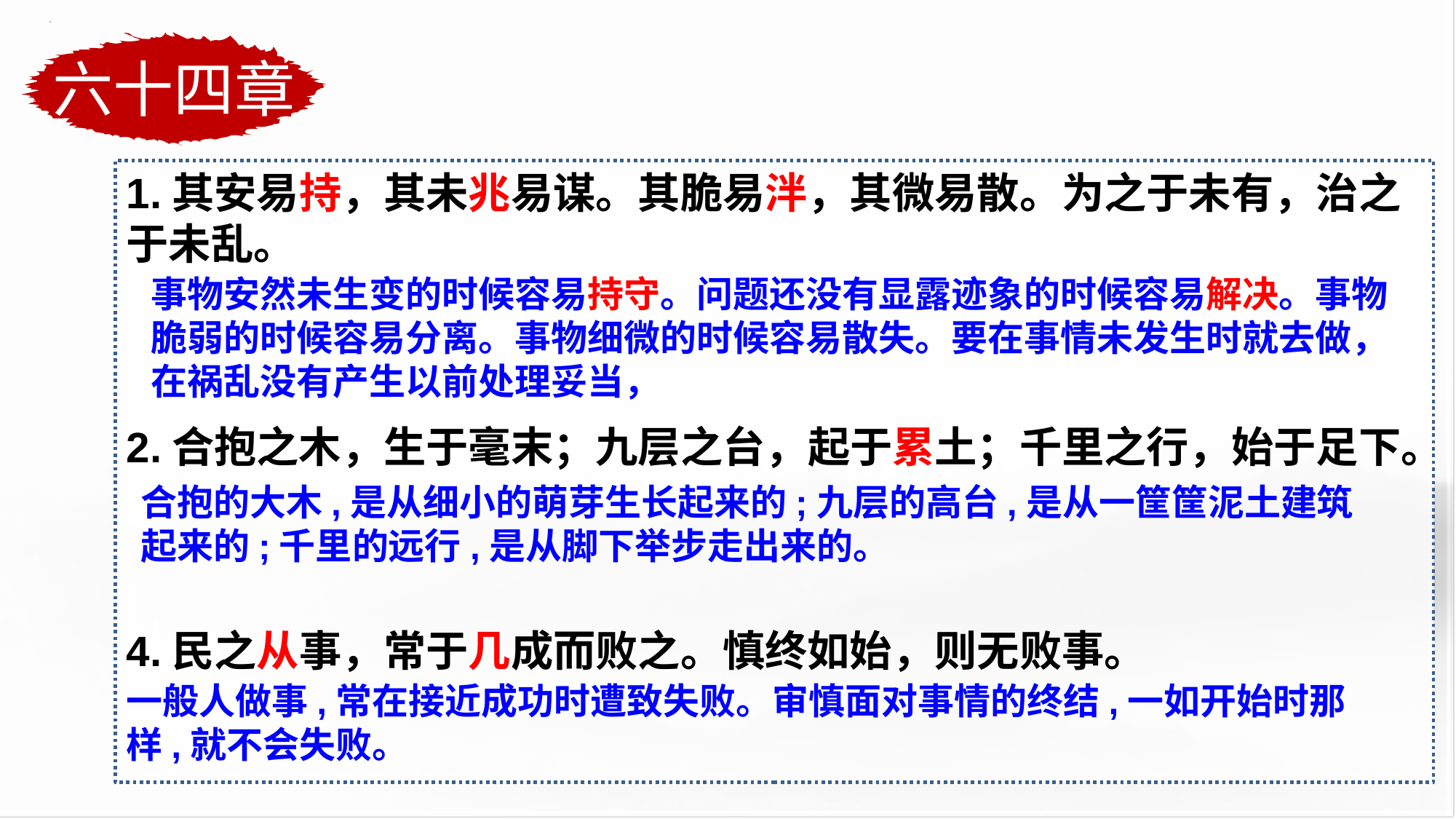

六十四章
1.其安易持，其未兆易谋。其脆易泮，其微易散。为之于未有，治之于未乱。

2.合抱之木，生于毫末；九层之台，起于累土；千里之行，始于足下。

4.民之从事，常于几成而败之。慎终如始，则无败事。

事物安然未生变的时候容易持守。问题还没有显露迹象的时候容易解决。事物脆弱的时候容易分离。事物细微的时候容易散失。要在事情未发生时就去做，在祸乱没有产生以前处理妥当，
合抱的大木,是从细小的萌芽生长起来的;九层的高台,是从一筐筐泥土建筑起来的;千里的远行,是从脚下举步走出来的。
一般人做事,常在接近成功时遭致失败。审慎面对事情的终结,一如开始时那样,就不会失败。